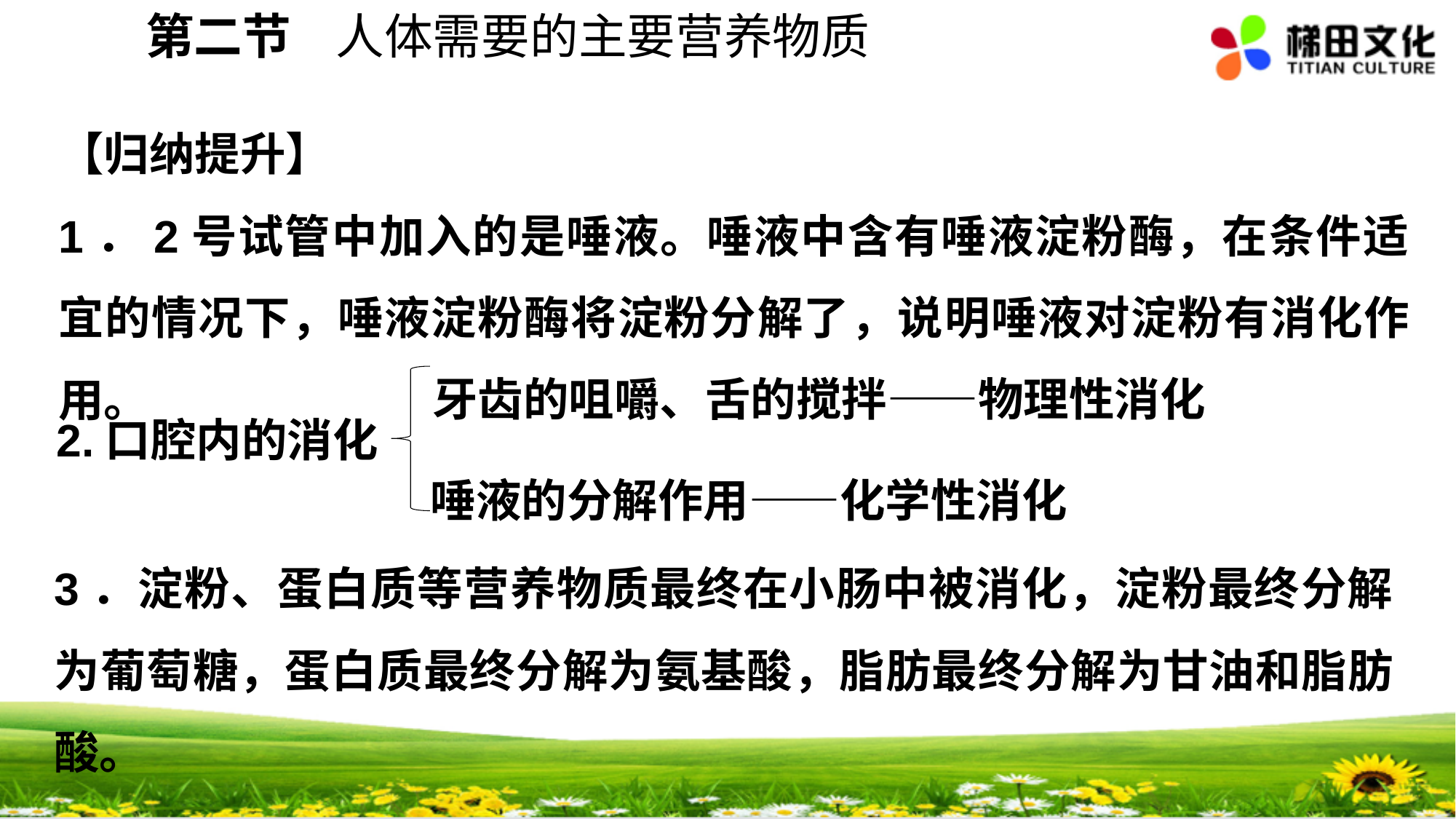

第二节    人体需要的主要营养物质
【归纳提升】
1．2号试管中加入的是唾液。唾液中含有唾液淀粉酶，在条件适宜的情况下，唾液淀粉酶将淀粉分解了，说明唾液对淀粉有消化作用。
牙齿的咀嚼、舌的搅拌——物理性消化

2.口腔内的消化
唾液的分解作用——化学性消化
3．淀粉、蛋白质等营养物质最终在小肠中被消化，淀粉最终分解为葡萄糖，蛋白质最终分解为氨基酸，脂肪最终分解为甘油和脂肪酸。